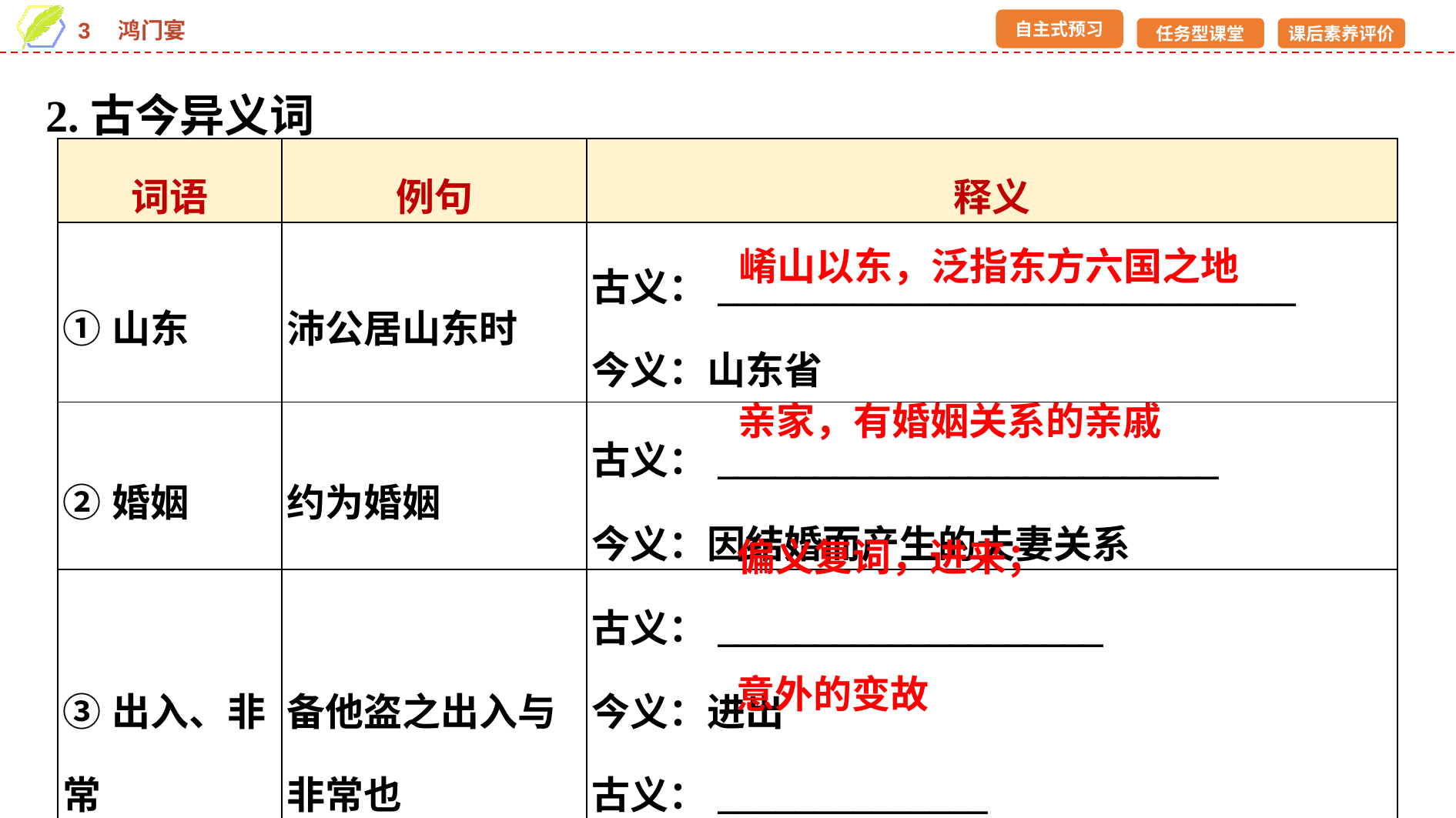

2.古今异义词
| 词语 | 例句 | 释义 |
| --- | --- | --- |
| ①山东 | 沛公居山东时 | 古义：\_\_\_\_\_\_\_\_\_\_\_\_\_\_\_\_\_\_\_\_\_\_\_\_\_\_\_\_\_\_ 今义：山东省 |
| ②婚姻 | 约为婚姻 | 古义：\_\_\_\_\_\_\_\_\_\_\_\_\_\_\_\_\_\_\_\_\_\_\_\_\_\_ 今义：因结婚而产生的夫妻关系 |
| ③出入、非常 | 备他盗之出入与非常也 | 古义：\_\_\_\_\_\_\_\_\_\_\_\_\_\_\_\_\_\_\_\_ 今义：进出 古义：\_\_\_\_\_\_\_\_\_\_\_\_\_\_ 今义：副词，很，极 |
崤山以东，泛指东方六国之地
亲家，有婚姻关系的亲戚
偏义复词，进来；
意外的变故